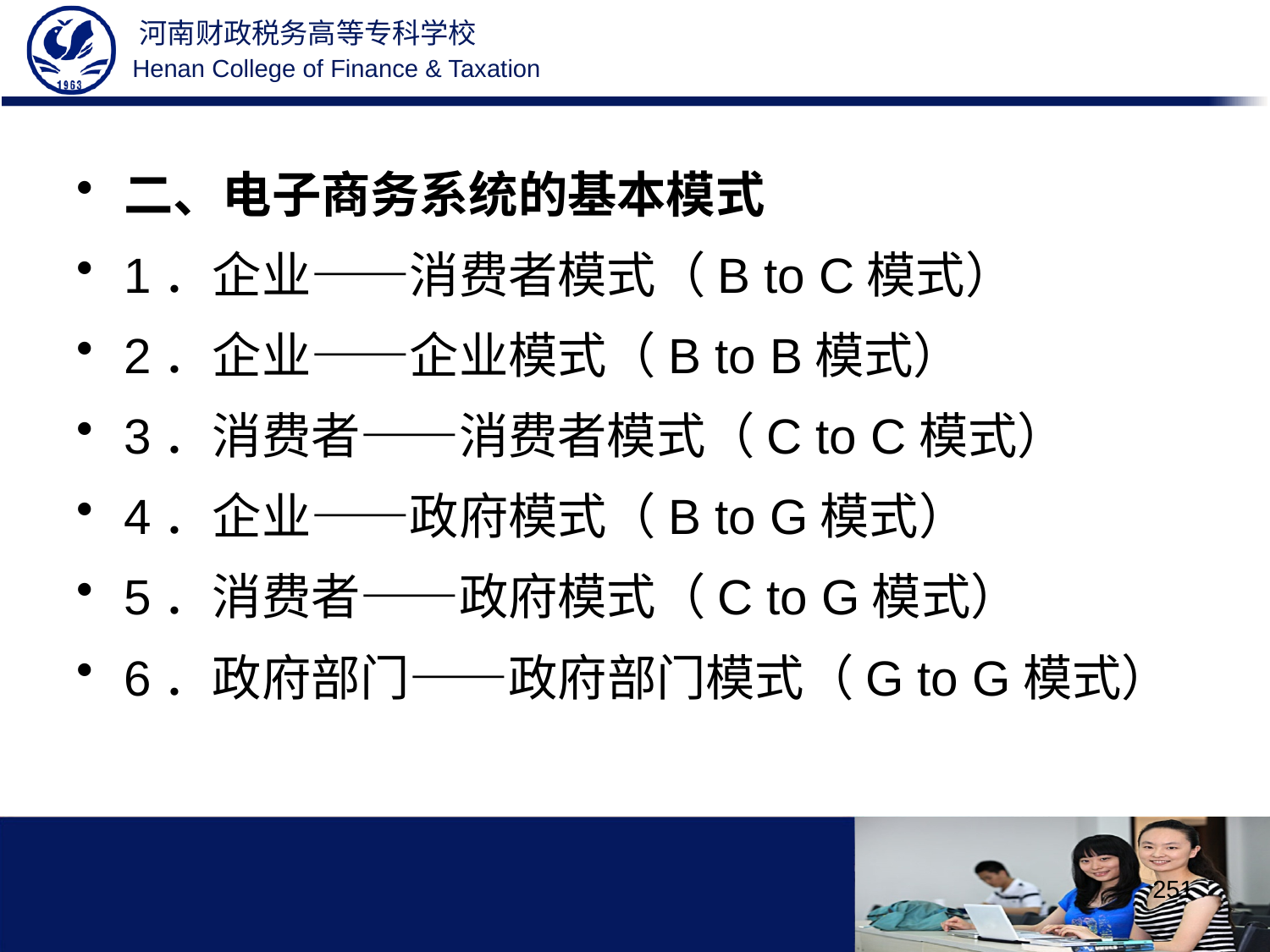

二、电子商务系统的基本模式
1．企业——消费者模式（B to C模式）
2．企业——企业模式（B to B模式）
3．消费者——消费者模式（C to C模式）
4．企业——政府模式（B to G模式）
5．消费者——政府模式（C to G模式）
6．政府部门——政府部门模式（G to G模式）

251